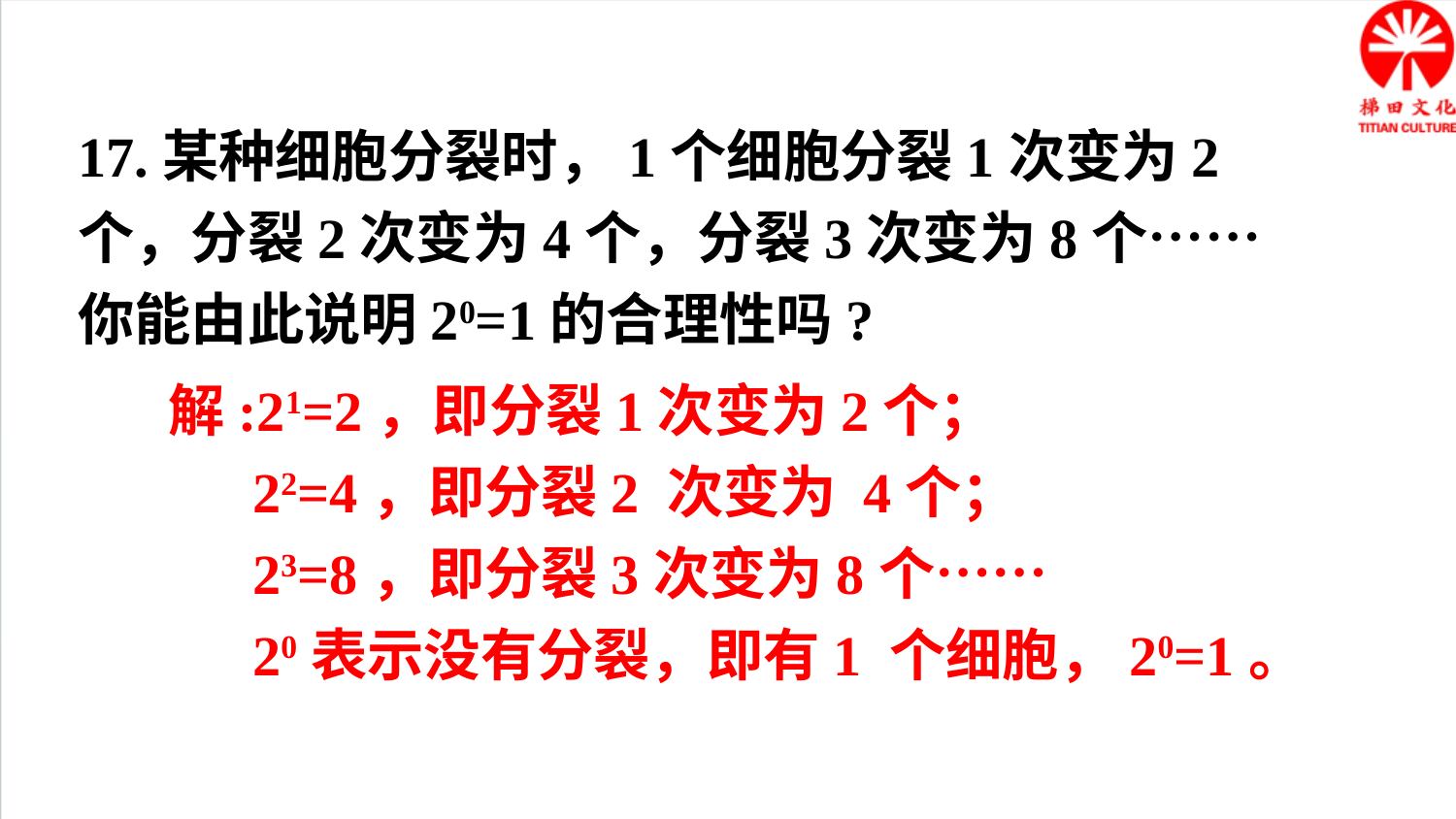

17.某种细胞分裂时，1个细胞分裂1次变为2个，分裂2次变为4个，分裂3次变为8个……你能由此说明20=1的合理性吗?
解:21=2，即分裂1次变为2个；
      22=4，即分裂2 次变为 4个；
      23=8，即分裂3次变为8个……
      20表示没有分裂，即有1 个细胞，20=1。